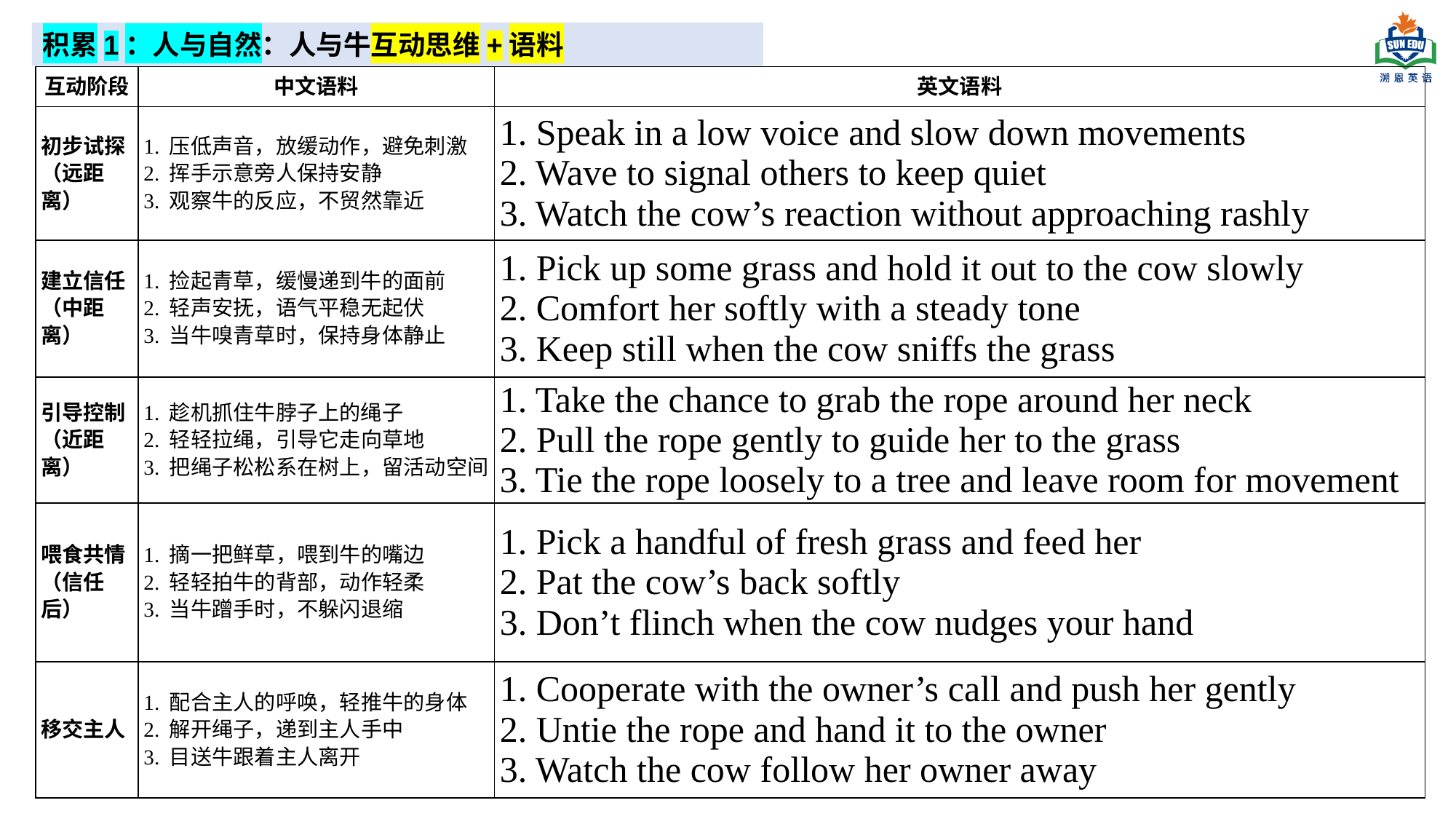

积累1：人与自然：人与牛互动思维+语料
| 互动阶段 | 中文语料 | 英文语料 |
| --- | --- | --- |
| 初步试探（远距离） | 1. 压低声音，放缓动作，避免刺激 2. 挥手示意旁人保持安静 3. 观察牛的反应，不贸然靠近 | 1. Speak in a low voice and slow down movements 2. Wave to signal others to keep quiet 3. Watch the cow’s reaction without approaching rashly |
| 建立信任（中距离） | 1. 捡起青草，缓慢递到牛的面前 2. 轻声安抚，语气平稳无起伏 3. 当牛嗅青草时，保持身体静止 | 1. Pick up some grass and hold it out to the cow slowly 2. Comfort her softly with a steady tone 3. Keep still when the cow sniffs the grass |
| 引导控制（近距离） | 1. 趁机抓住牛脖子上的绳子 2. 轻轻拉绳，引导它走向草地 3. 把绳子松松系在树上，留活动空间 | 1. Take the chance to grab the rope around her neck 2. Pull the rope gently to guide her to the grass 3. Tie the rope loosely to a tree and leave room for movement |
| 喂食共情（信任后） | 1. 摘一把鲜草，喂到牛的嘴边 2. 轻轻拍牛的背部，动作轻柔 3. 当牛蹭手时，不躲闪退缩 | 1. Pick a handful of fresh grass and feed her 2. Pat the cow’s back softly 3. Don’t flinch when the cow nudges your hand |
| 移交主人 | 1. 配合主人的呼唤，轻推牛的身体 2. 解开绳子，递到主人手中 3. 目送牛跟着主人离开 | 1. Cooperate with the owner’s call and push her gently 2. Untie the rope and hand it to the owner 3. Watch the cow follow her owner away |